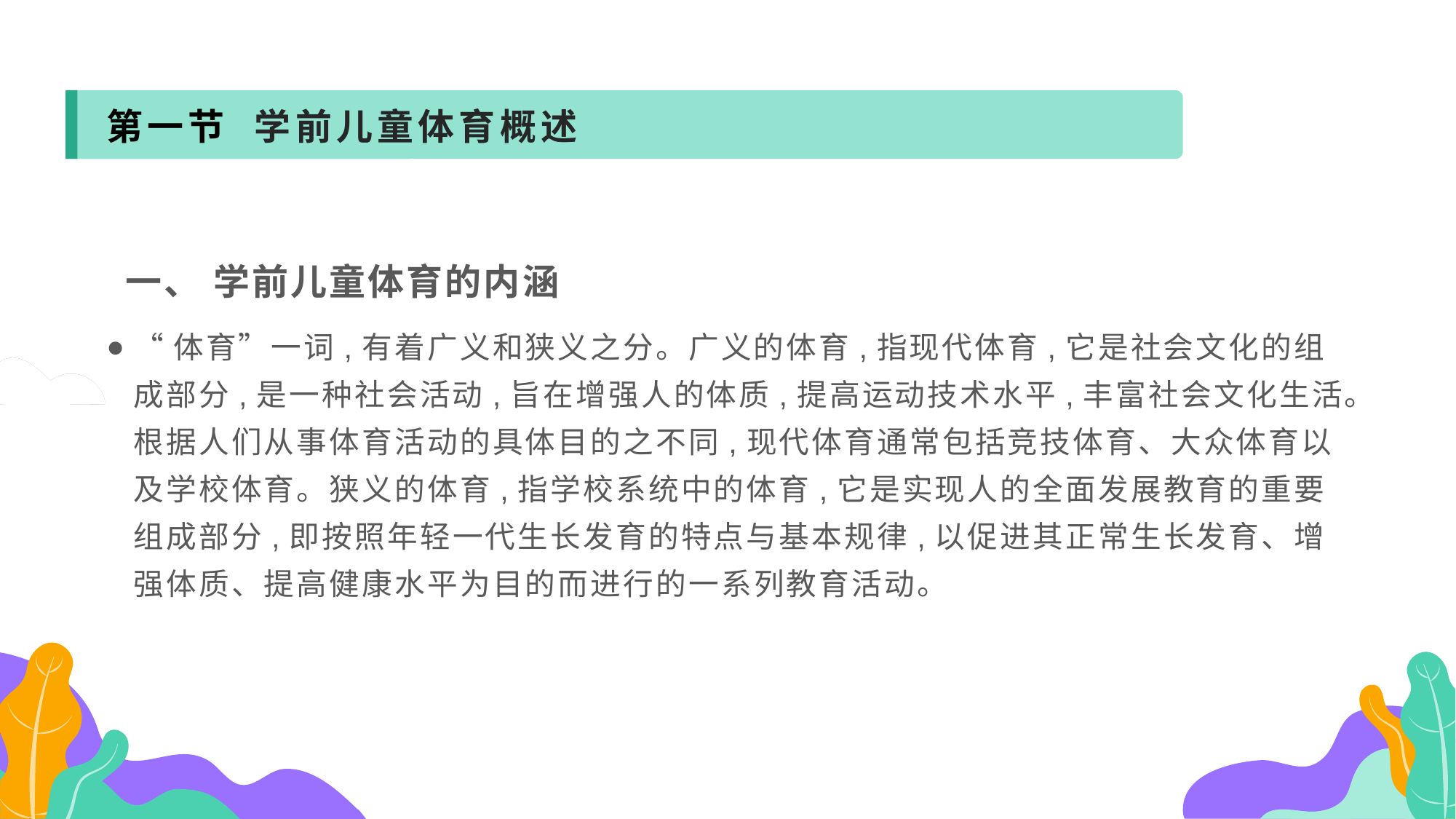

第一节  学前儿童体育概述
 一、 学前儿童体育的内涵
“体育”一词,有着广义和狭义之分。广义的体育,指现代体育,它是社会文化的组成部分,是一种社会活动,旨在增强人的体质,提高运动技术水平,丰富社会文化生活。根据人们从事体育活动的具体目的之不同,现代体育通常包括竞技体育、大众体育以及学校体育。狭义的体育,指学校系统中的体育,它是实现人的全面发展教育的重要组成部分,即按照年轻一代生长发育的特点与基本规律,以促进其正常生长发育、增强体质、提高健康水平为目的而进行的一系列教育活动。